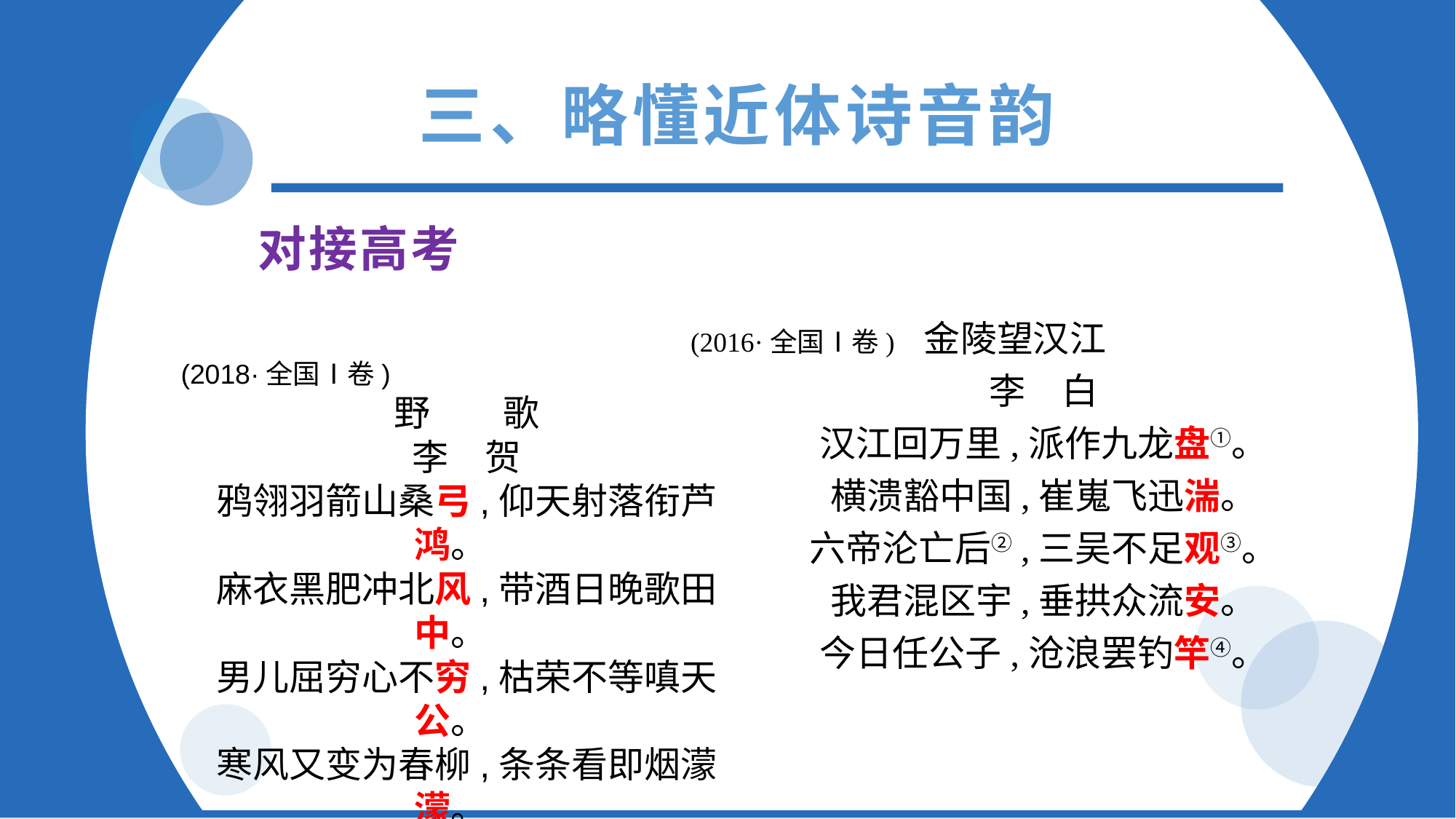

三、略懂近体诗音韵

对接高考
(2016·全国Ⅰ卷)   金陵望汉江
李　白
汉江回万里,派作九龙盘①。
横溃豁中国,崔嵬飞迅湍。
六帝沦亡后②,三吴不足观③。
我君混区宇,垂拱众流安。
今日任公子,沧浪罢钓竿④。
(2018·全国Ⅰ卷)
野　　歌
李　贺
鸦翎羽箭山桑弓,仰天射落衔芦鸿。
麻衣黑肥冲北风,带酒日晚歌田中。
男儿屈穷心不穷,枯荣不等嗔天公。
寒风又变为春柳,条条看即烟濛濛。